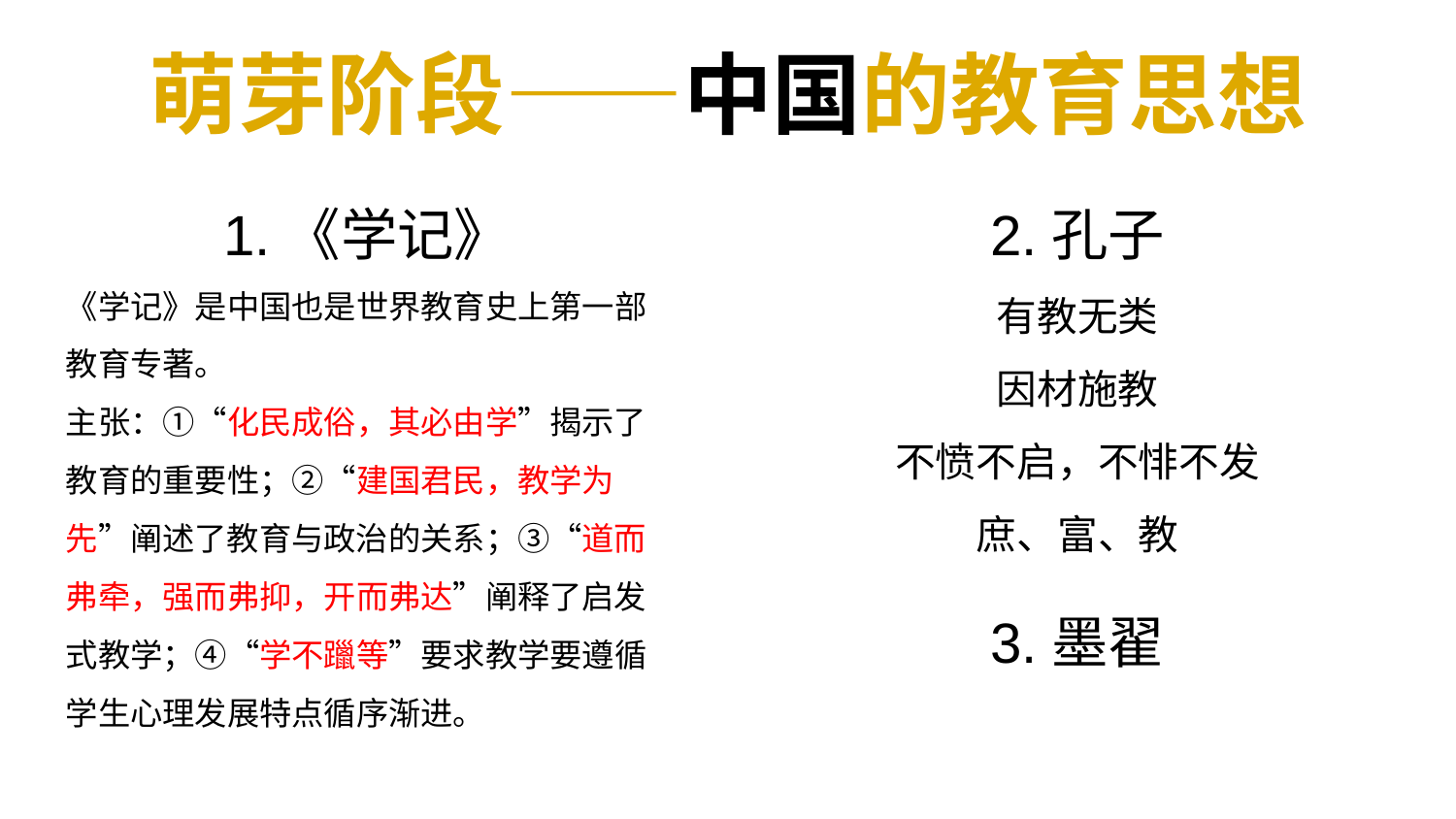

萌芽阶段——中国的教育思想
1.《学记》
《学记》是中国也是世界教育史上第一部教育专著。
主张：①“化民成俗，其必由学”揭示了教育的重要性；②“建国君民，教学为先”阐述了教育与政治的关系；③“道而弗牵，强而弗抑，开而弗达”阐释了启发式教学；④“学不躐等”要求教学要遵循学生心理发展特点循序渐进。

2.孔子
有教无类
因材施教
不愤不启，不悱不发
庶、富、教

3.墨翟